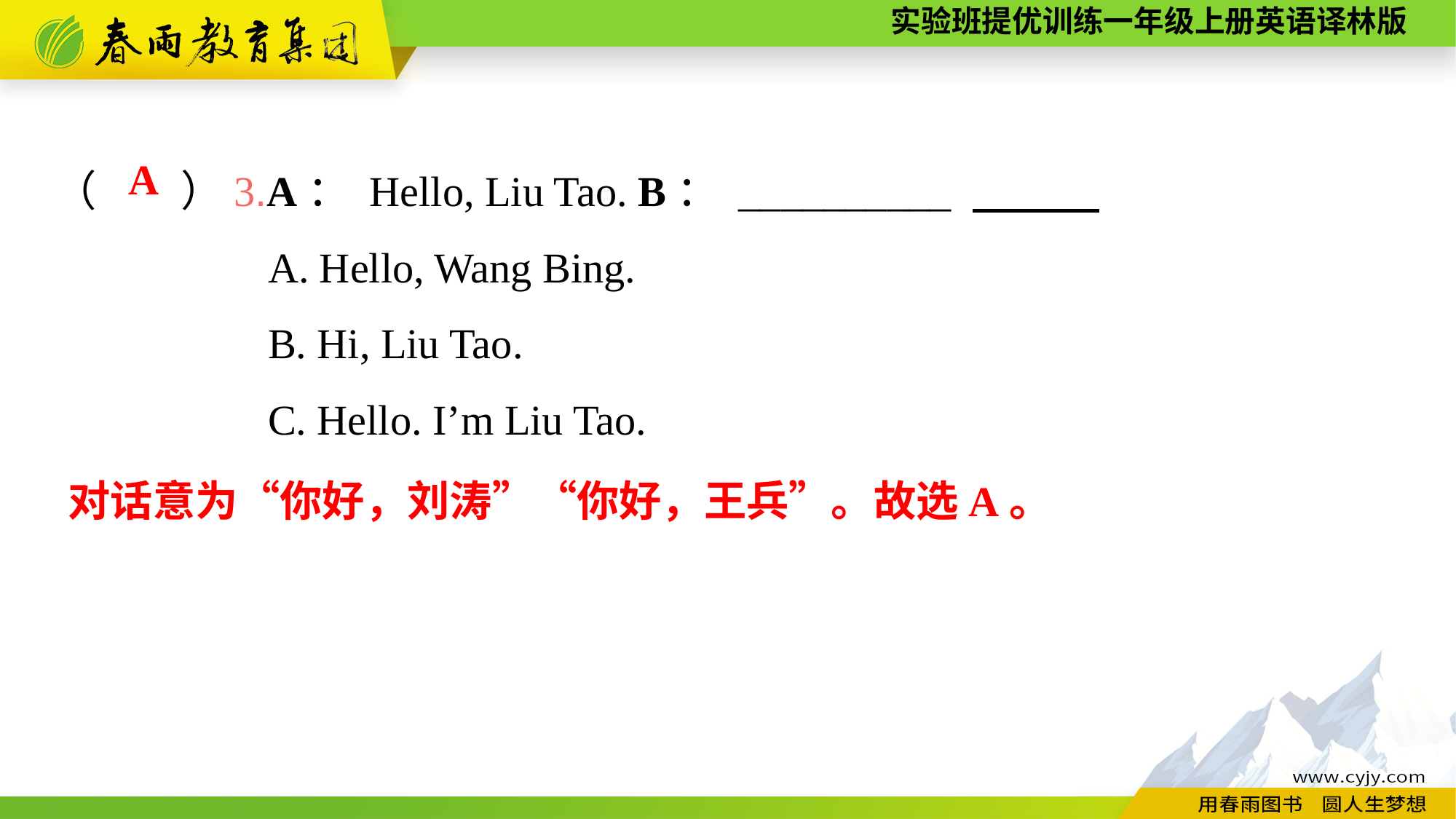

（　　）3.A： Hello, Liu Tao. B： __________
A. Hello, Wang Bing.
B. Hi, Liu Tao.
C. Hello. I’m Liu Tao.
A
对话意为“你好，刘涛”“你好，王兵”。故选A。